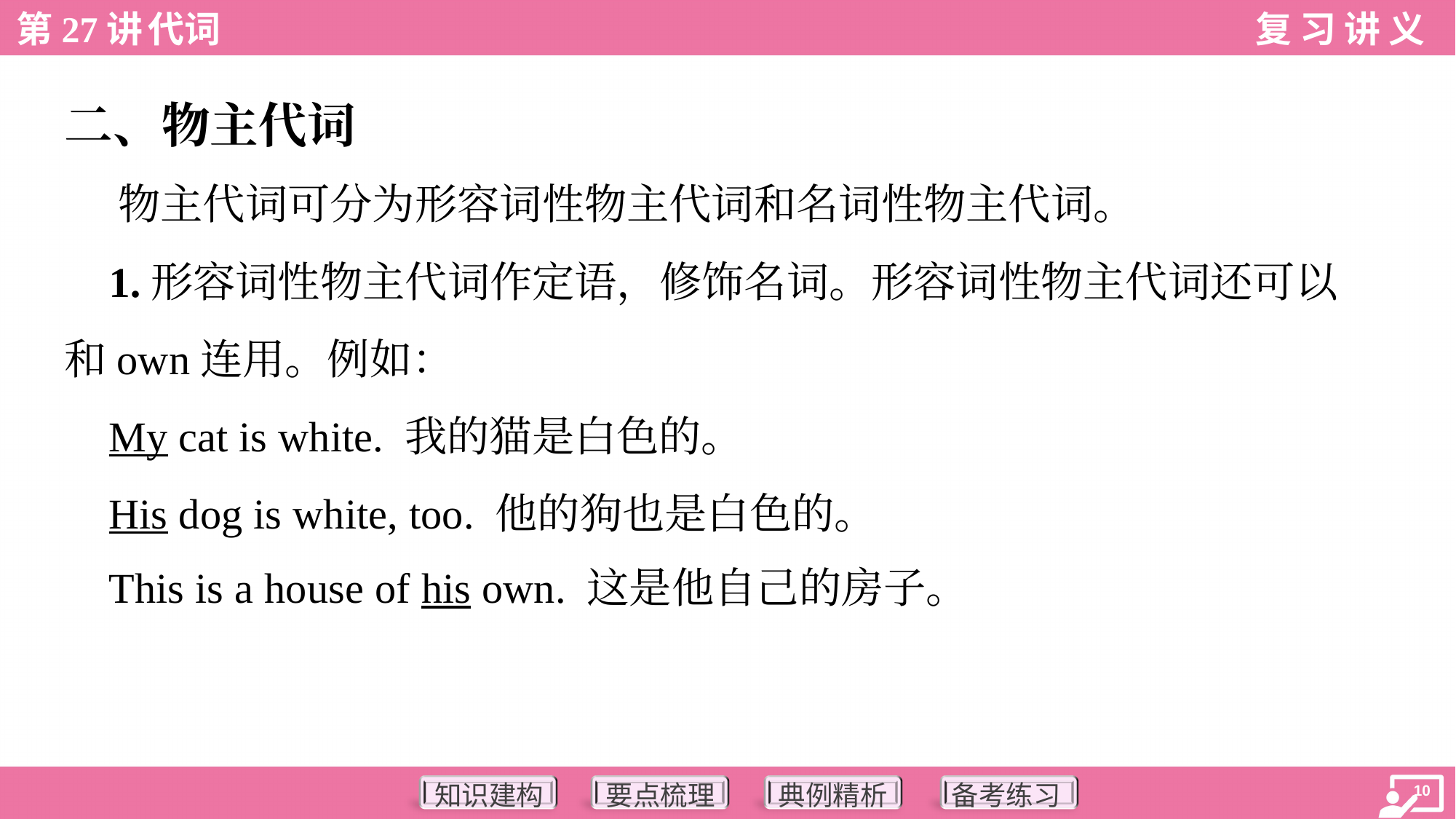

二、物主代词
    物主代词可分为形容词性物主代词和名词性物主代词。
    1.形容词性物主代词作定语，修饰名词。形容词性物主代词还可以
和own连用。例如：
    My cat is white. 我的猫是白色的。
    His dog is white, too. 他的狗也是白色的。
    This is a house of his own. 这是他自己的房子。